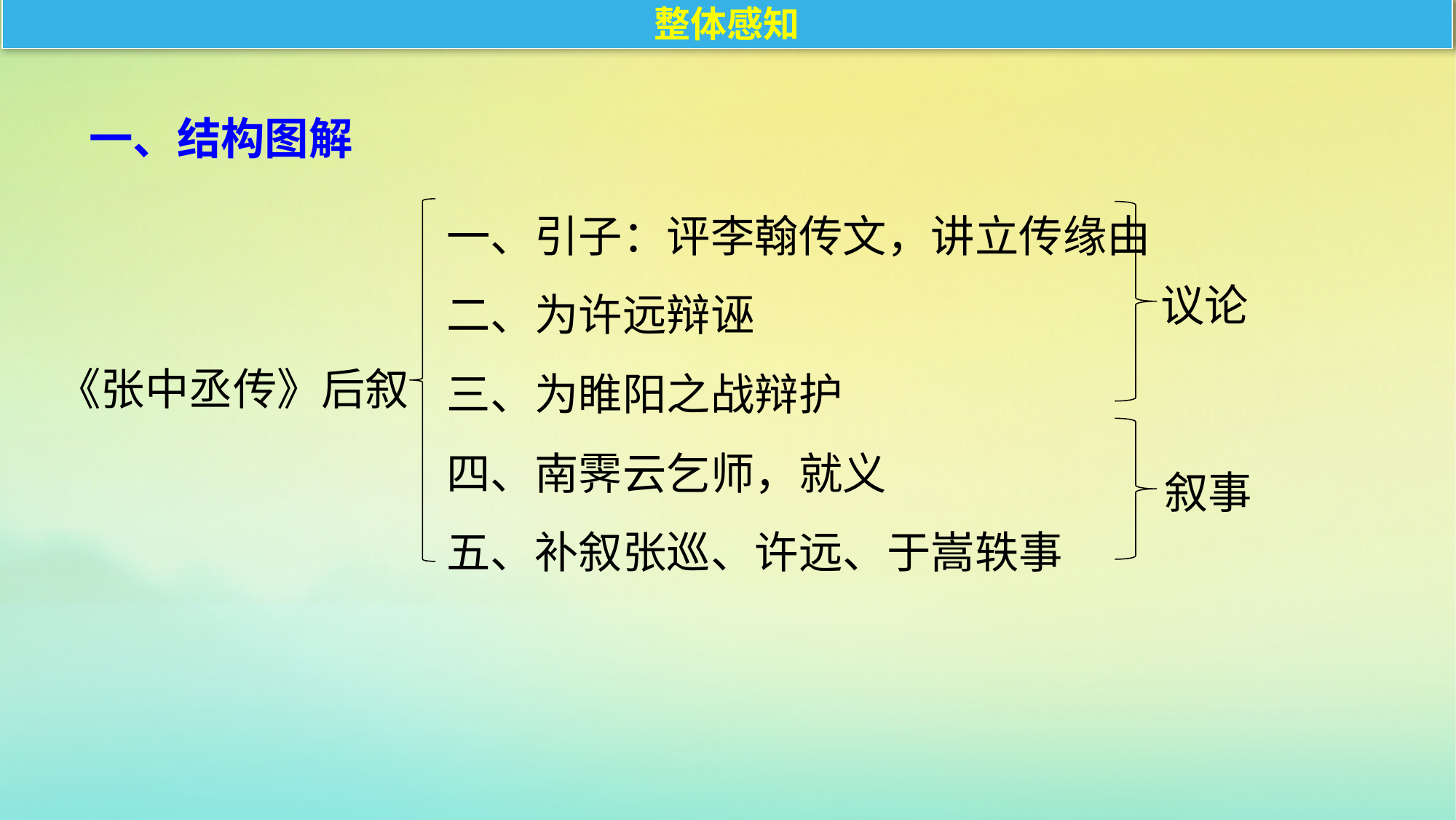

整体感知
一、结构图解
一、引子：评李翰传文，讲立传缘由
二、为许远辩诬
三、为睢阳之战辩护
四、南霁云乞师，就义
五、补叙张巡、许远、于嵩轶事

议论
《张中丞传》后叙

叙事